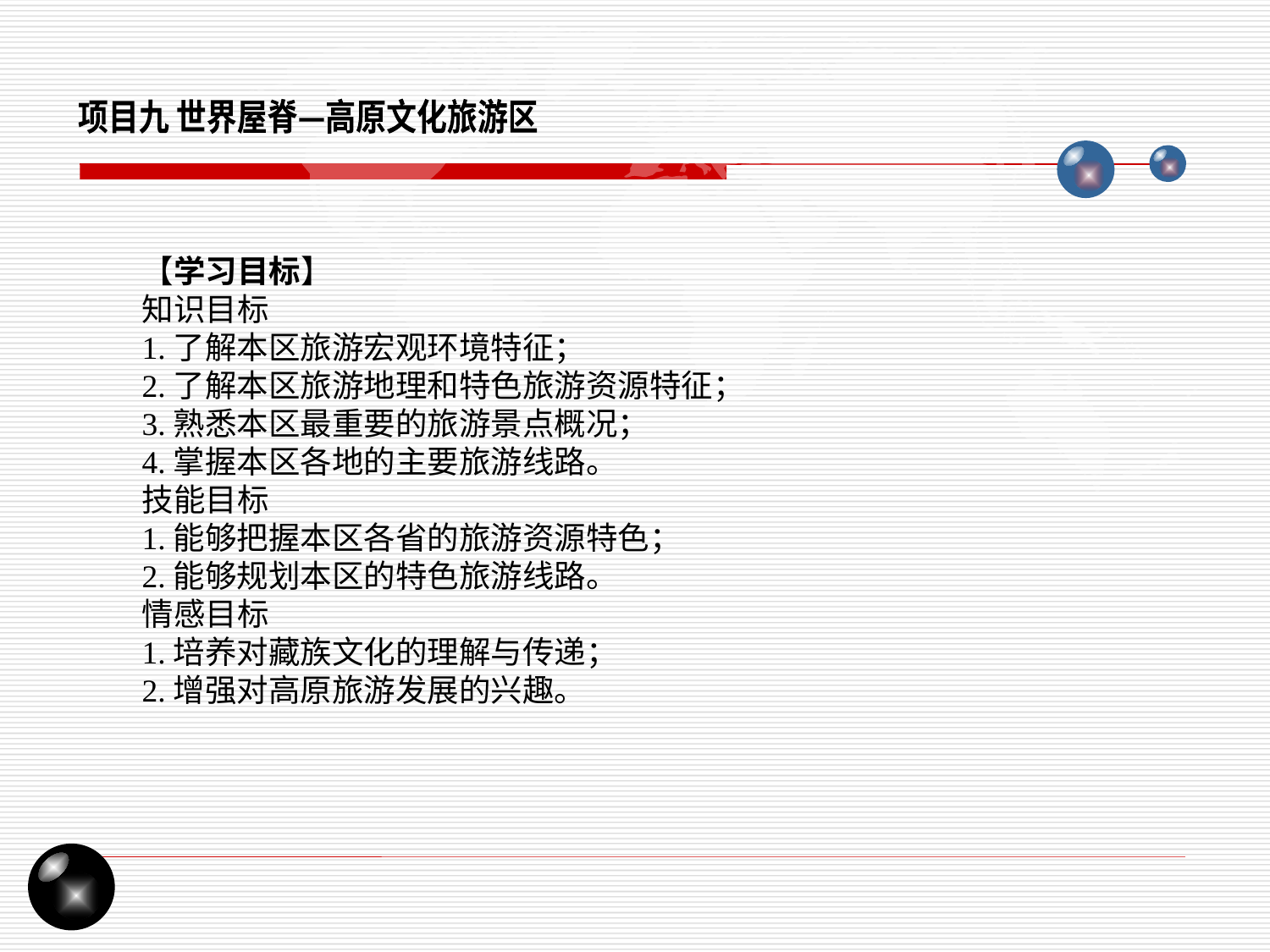

项目九 世界屋脊—高原文化旅游区
【学习目标】
知识目标
1.了解本区旅游宏观环境特征；
2.了解本区旅游地理和特色旅游资源特征；
3.熟悉本区最重要的旅游景点概况；
4.掌握本区各地的主要旅游线路。
技能目标
1.能够把握本区各省的旅游资源特色；
2.能够规划本区的特色旅游线路。
情感目标
1.培养对藏族文化的理解与传递；
2.增强对高原旅游发展的兴趣。